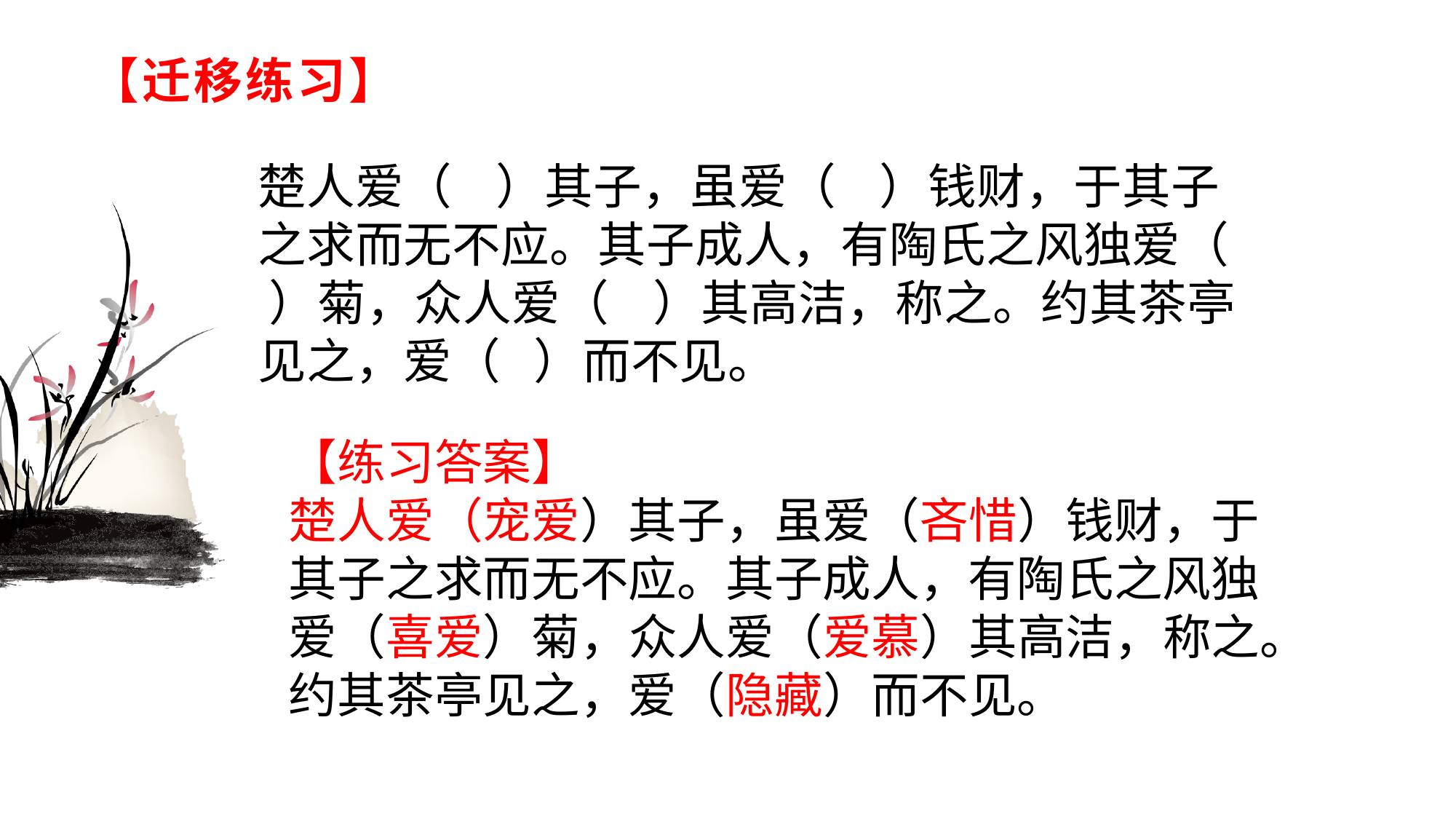

# 【迁移练习】
楚人爱（    ）其子，虽爱（    ）钱财，于其子之求而无不应。其子成人，有陶氏之风独爱（   ）菊，众人爱（    ）其高洁，称之。约其茶亭见之，爱（   ）而不见。
【练习答案】楚人爱（宠爱）其子，虽爱（吝惜）钱财，于其子之求而无不应。其子成人，有陶氏之风独爱（喜爱）菊，众人爱（爱慕）其高洁，称之。约其茶亭见之，爱（隐藏）而不见。